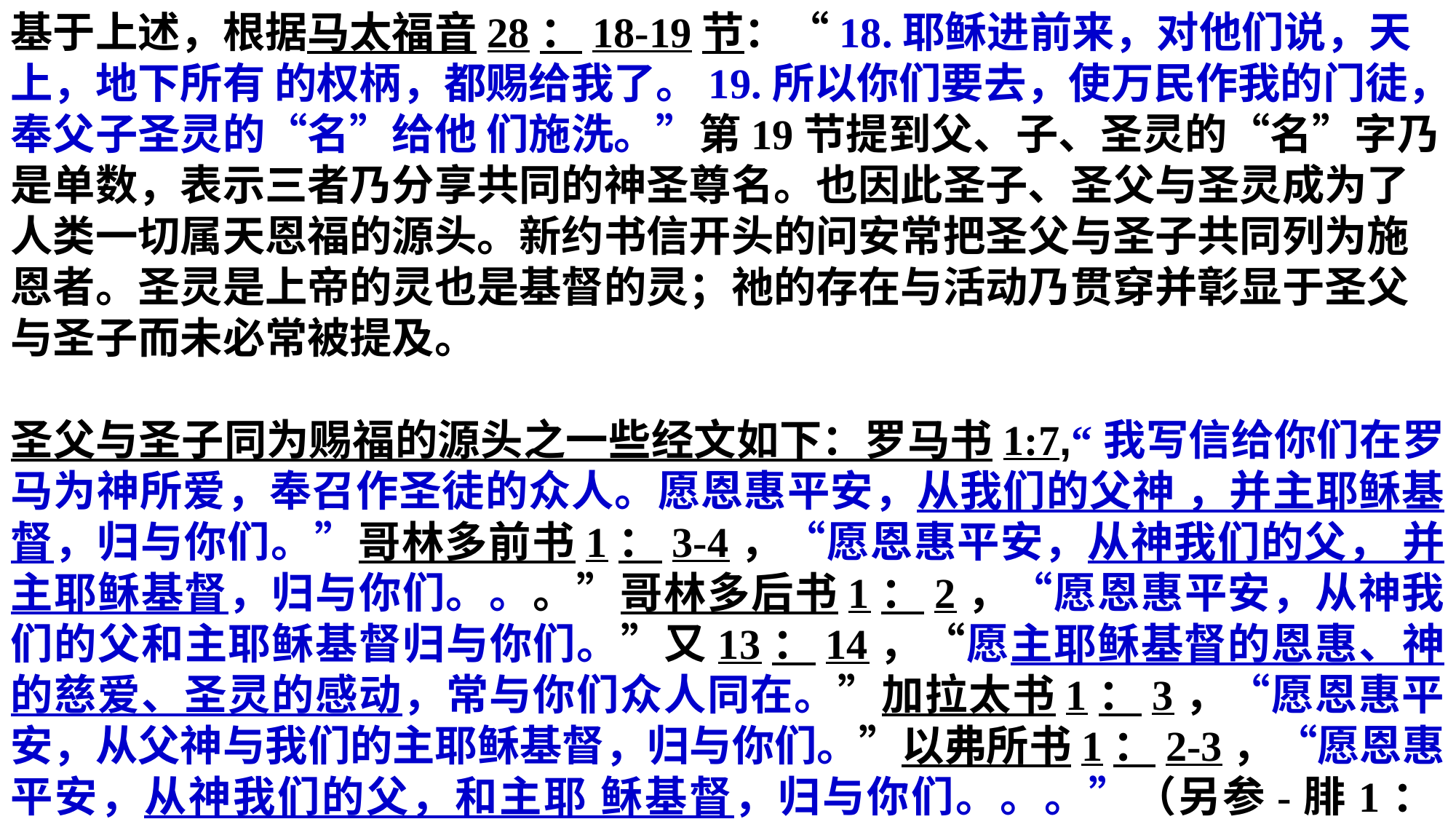

基于上述，根据马太福音28：18-19节：“18.耶稣进前来，对他们说，天上，地下所有 的权柄，都赐给我了。19.所以你们要去，使万民作我的门徒，奉父子圣灵的“名”给他 们施洗。”第19节提到父、子、圣灵的“名”字乃是单数，表示三者乃分享共同的神圣尊名。也因此圣子、圣父与圣灵成为了人类一切属天恩福的源头。新约书信开头的问安常把圣父与圣子共同列为施恩者。圣灵是上帝的灵也是基督的灵；祂的存在与活动乃贯穿并彰显于圣父与圣子而未必常被提及。

圣父与圣子同为赐福的源头之一些经文如下：罗马书1:7,“我写信给你们在罗马为神所爱，奉召作圣徒的众人。愿恩惠平安，从我们的父神 ，并主耶稣基督，归与你们。”哥林多前书1：3-4，“愿恩惠平安，从神我们的父， 并主耶稣基督，归与你们。。。”哥林多后书1：2，“愿恩惠平安，从神我们的父和主耶稣基督归与你们。”又13：14，“愿主耶稣基督的恩惠、神的慈爱、圣灵的感动，常与你们众人同在。”加拉太书1：3，“愿恩惠平安，从父神与我们的主耶稣基督，归与你们。”以弗所书1：2-3，“愿恩惠平安，从神我们的父，和主耶 稣基督，归与你们。。。”（另参-腓1：2；西1：2；帖前1：1；帖后1：2等）。